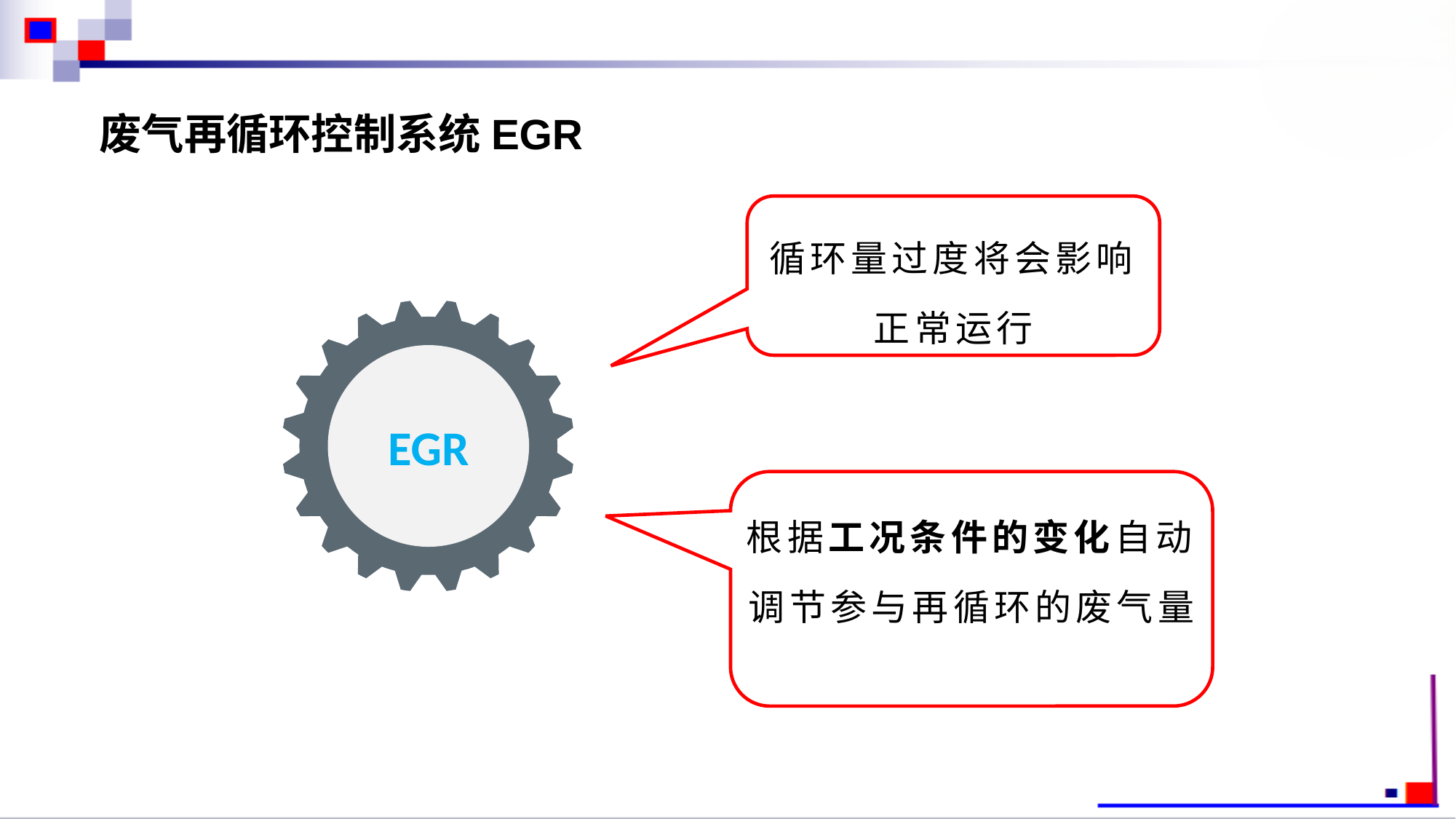

废气再循环控制系统EGR
循环量过度将会影响正常运行

EGR
根据工况条件的变化自动调节参与再循环的废气量